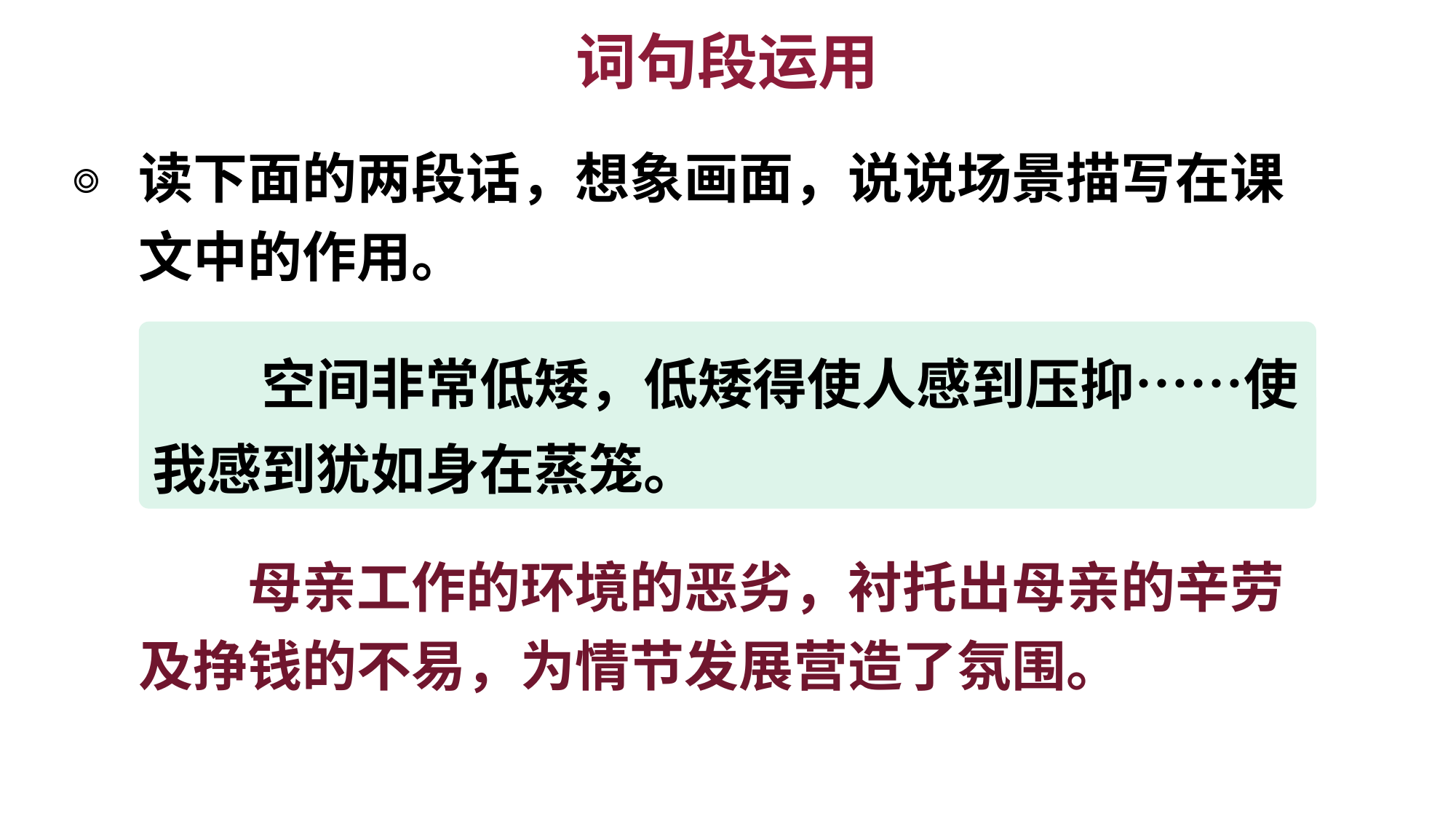

词句段运用
读下面的两段话，想象画面，说说场景描写在课文中的作用。
空间非常低矮，低矮得使人感到压抑……使我感到犹如身在蒸笼。
母亲工作的环境的恶劣，衬托出母亲的辛劳及挣钱的不易，为情节发展营造了氛围。